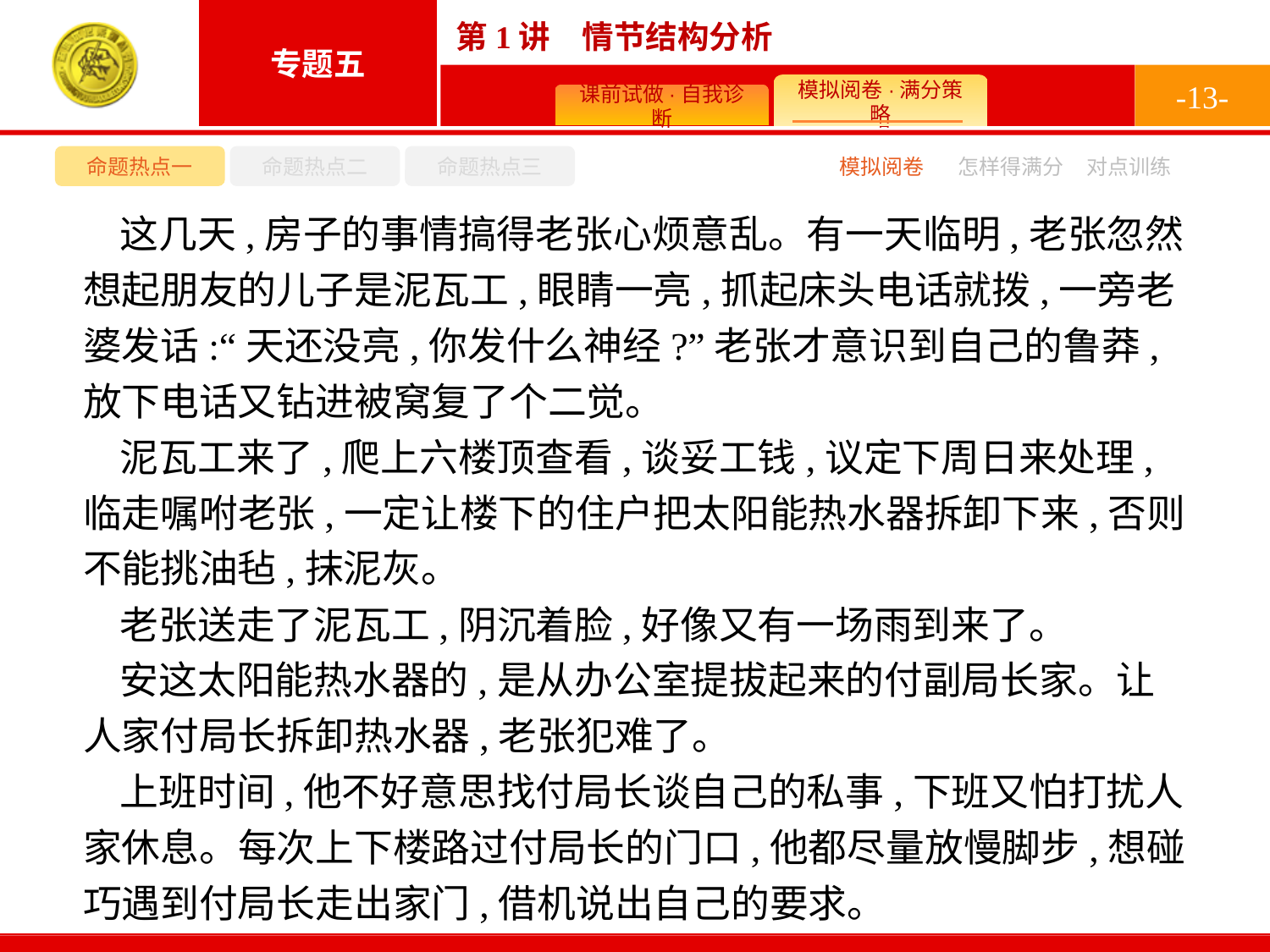

-13-
命题热点一
命题热点二
命题热点三
模拟阅卷
怎样得满分
对点训练
这几天,房子的事情搞得老张心烦意乱。有一天临明,老张忽然想起朋友的儿子是泥瓦工,眼睛一亮,抓起床头电话就拨,一旁老婆发话:“天还没亮,你发什么神经?”老张才意识到自己的鲁莽,放下电话又钻进被窝复了个二觉。
泥瓦工来了,爬上六楼顶查看,谈妥工钱,议定下周日来处理,临走嘱咐老张,一定让楼下的住户把太阳能热水器拆卸下来,否则不能挑油毡,抹泥灰。
老张送走了泥瓦工,阴沉着脸,好像又有一场雨到来了。
安这太阳能热水器的,是从办公室提拔起来的付副局长家。让人家付局长拆卸热水器,老张犯难了。
上班时间,他不好意思找付局长谈自己的私事,下班又怕打扰人家休息。每次上下楼路过付局长的门口,他都尽量放慢脚步,想碰巧遇到付局长走出家门,借机说出自己的要求。